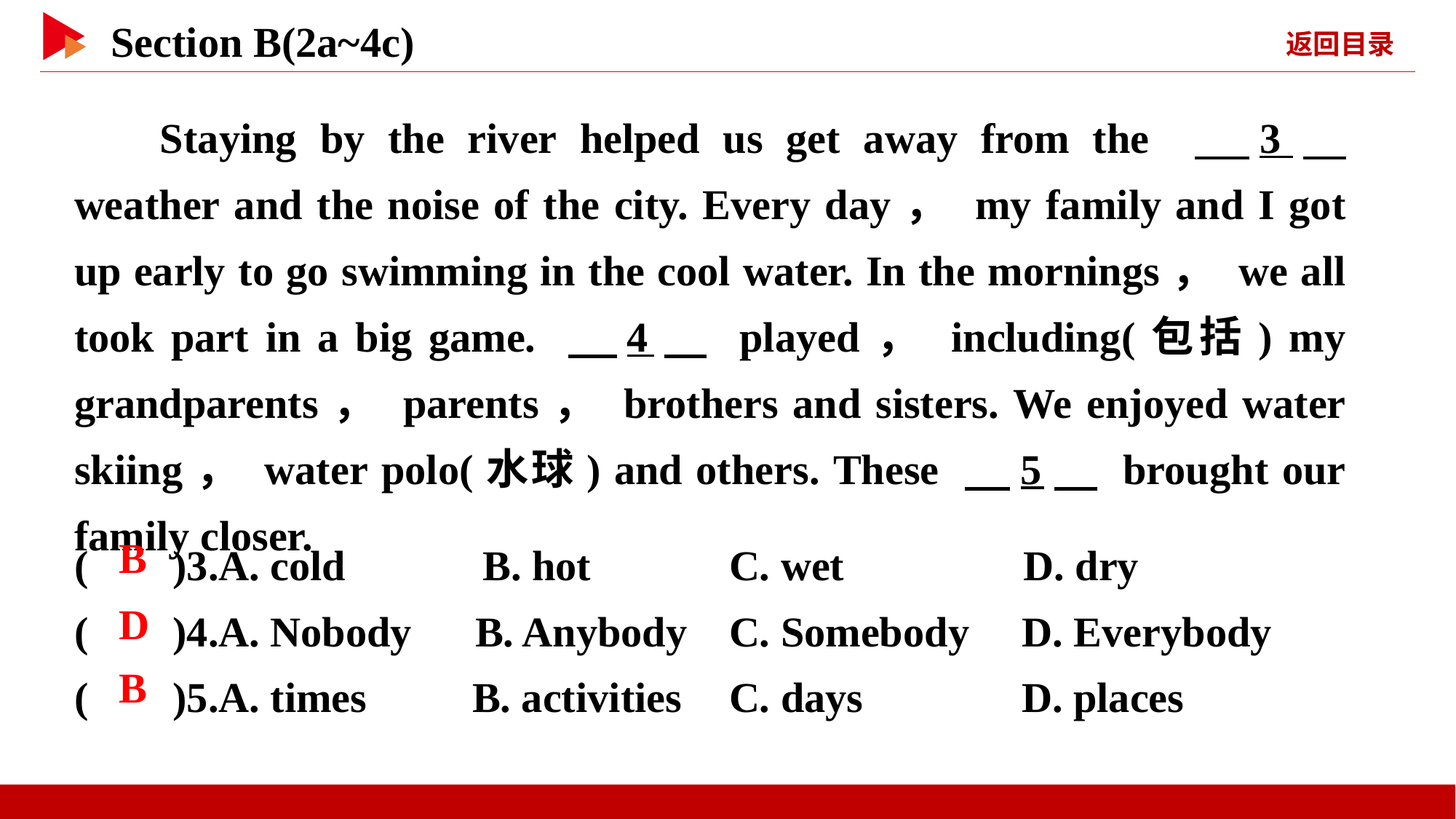

Staying by the river helped us get away from the 　3　 weather and the noise of the city. Every day， my family and I got up early to go swimming in the cool water. In the mornings， we all took part in a big game. 　4　 played， including(包括) my grandparents， parents， brothers and sisters. We enjoyed water skiing， water polo(水球) and others. These 　5　 brought our family closer.
(        )3.A. cold             B. hot		C. wet                 D. dry
(        )4.A. Nobody      B. Anybody	C. Somebody     D. Everybody
(        )5.A. times          B. activities	C. days               D. places
   B
   D
   B